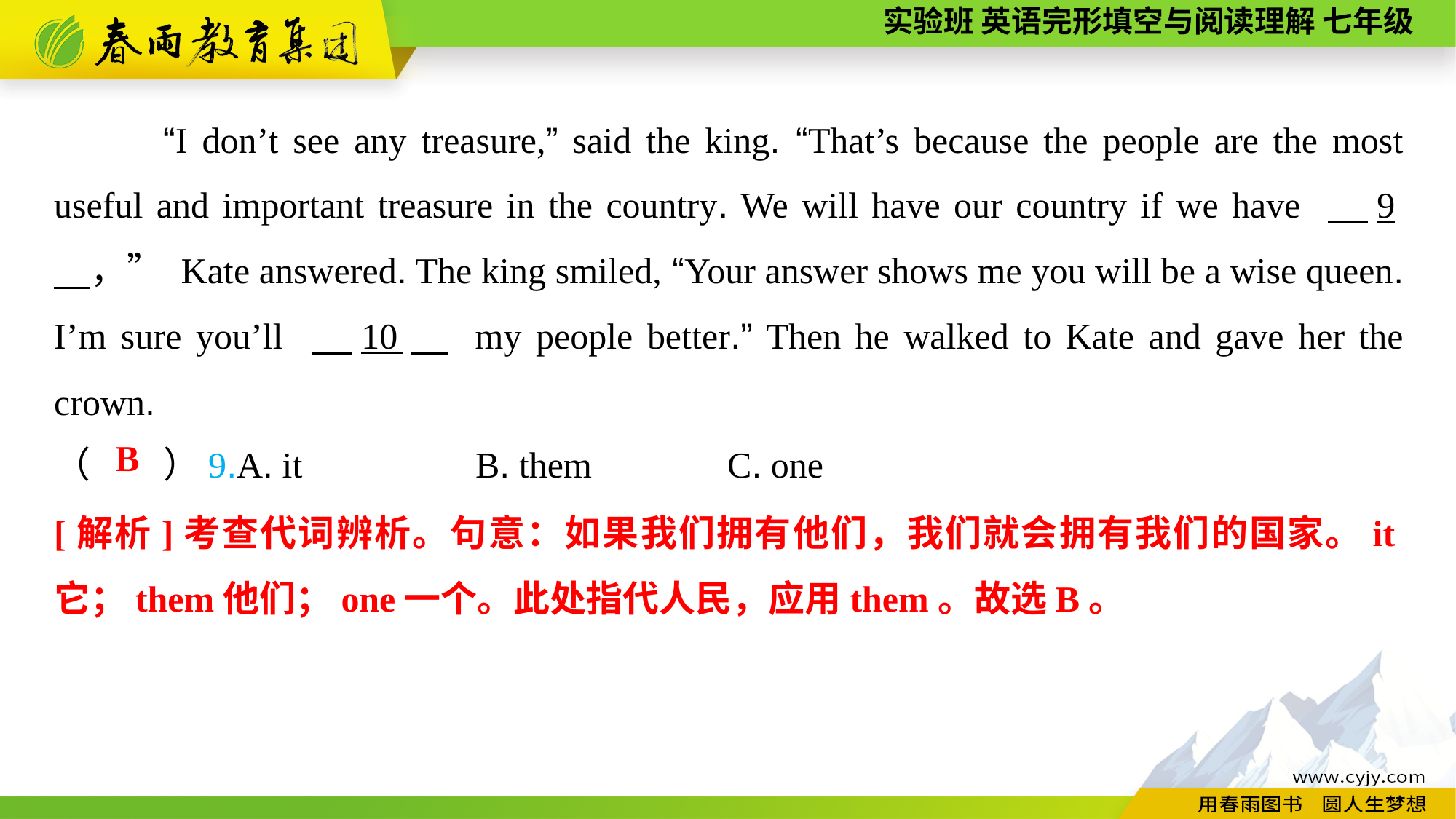

“I don’t see any treasure,” said the king. “That’s because the people are the most useful and important treasure in the country. We will have our country if we have 　9　，” Kate answered. The king smiled, “Your answer shows me you will be a wise queen. I’m sure you’ll 　10　 my people better.” Then he walked to Kate and gave her the crown.
（　　）9.A. it                   B. them		  C. one
B
[解析]考查代词辨析。句意：如果我们拥有他们，我们就会拥有我们的国家。it它；them他们；one一个。此处指代人民，应用them。故选B。